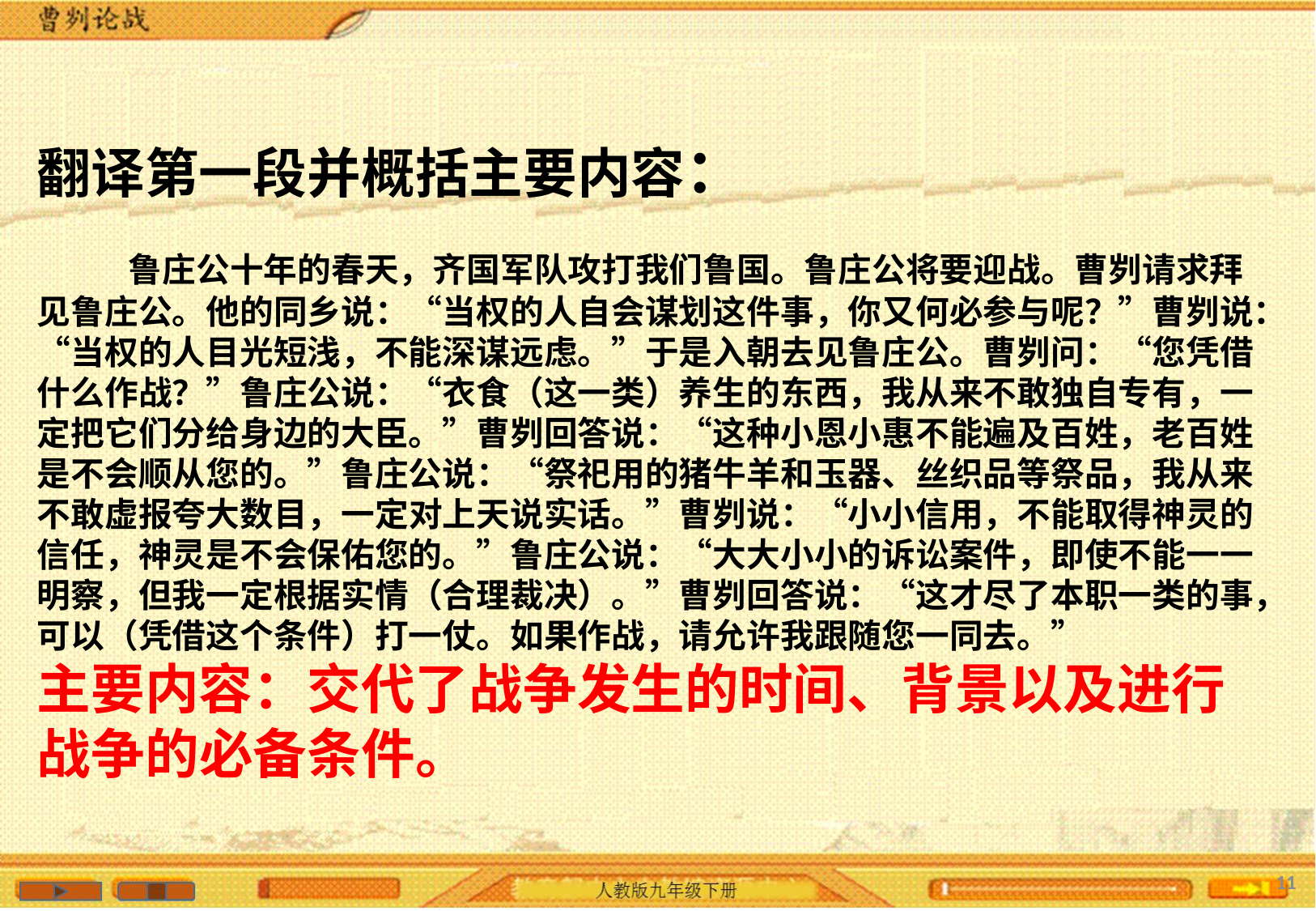

翻译第一段并概括主要内容：

         鲁庄公十年的春天，齐国军队攻打我们鲁国。鲁庄公将要迎战。曹刿请求拜见鲁庄公。他的同乡说：“当权的人自会谋划这件事，你又何必参与呢？”曹刿说：“当权的人目光短浅，不能深谋远虑。”于是入朝去见鲁庄公。曹刿问：“您凭借什么作战？”鲁庄公说：“衣食（这一类）养生的东西，我从来不敢独自专有，一定把它们分给身边的大臣。”曹刿回答说：“这种小恩小惠不能遍及百姓，老百姓是不会顺从您的。”鲁庄公说：“祭祀用的猪牛羊和玉器、丝织品等祭品，我从来不敢虚报夸大数目，一定对上天说实话。”曹刿说：“小小信用，不能取得神灵的信任，神灵是不会保佑您的。”鲁庄公说：“大大小小的诉讼案件，即使不能一一明察，但我一定根据实情（合理裁决）。”曹刿回答说：“这才尽了本职一类的事，可以（凭借这个条件）打一仗。如果作战，请允许我跟随您一同去。”
主要内容：交代了战争发生的时间、背景以及进行战争的必备条件。

11